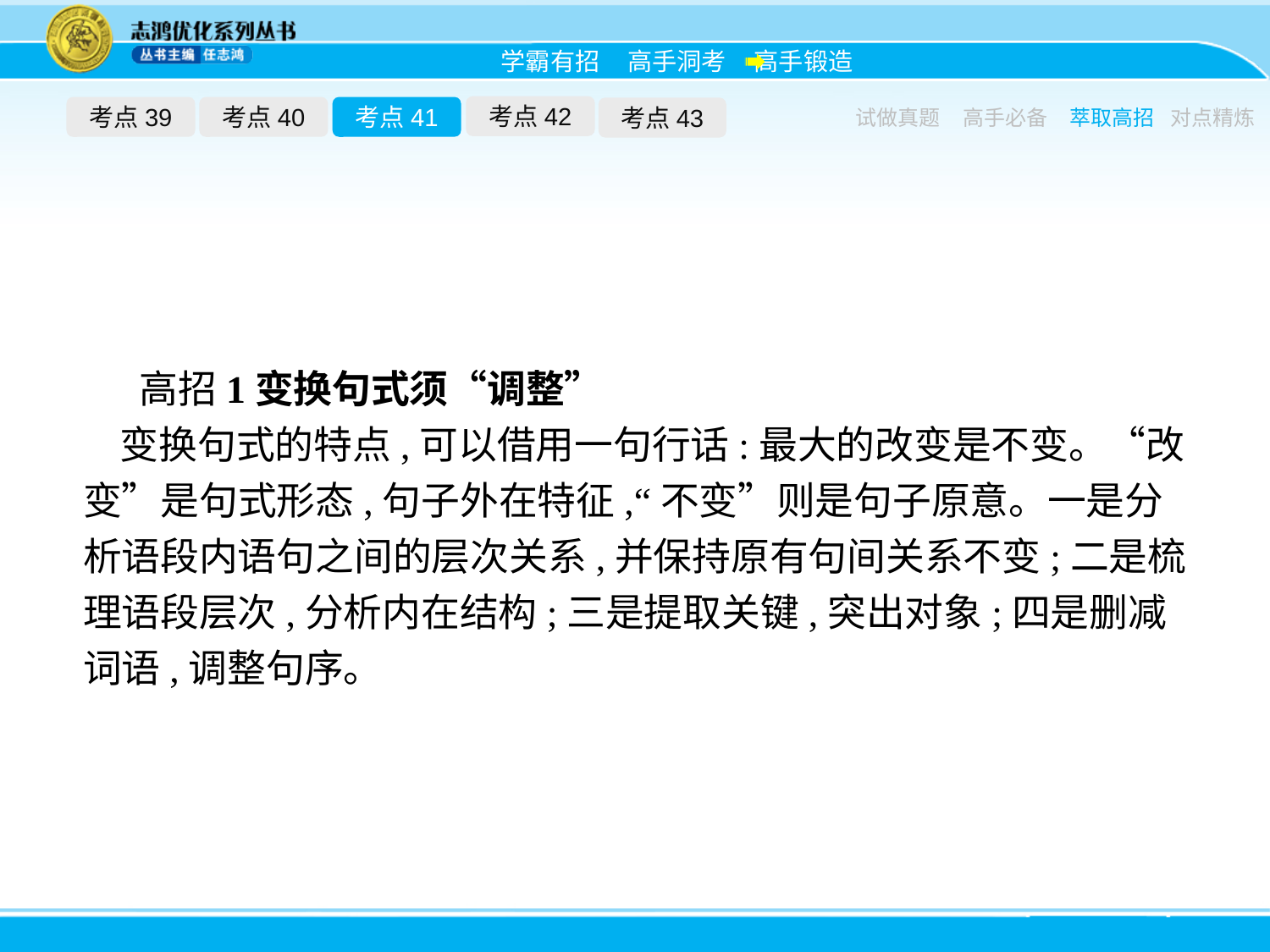

考点42
考点39
考点40
考点41
考点43
试做真题
高手必备
萃取高招
对点精炼
高招1变换句式须“调整”
变换句式的特点,可以借用一句行话:最大的改变是不变。“改变”是句式形态,句子外在特征,“不变”则是句子原意。一是分析语段内语句之间的层次关系,并保持原有句间关系不变;二是梳理语段层次,分析内在结构;三是提取关键,突出对象;四是删减词语,调整句序。